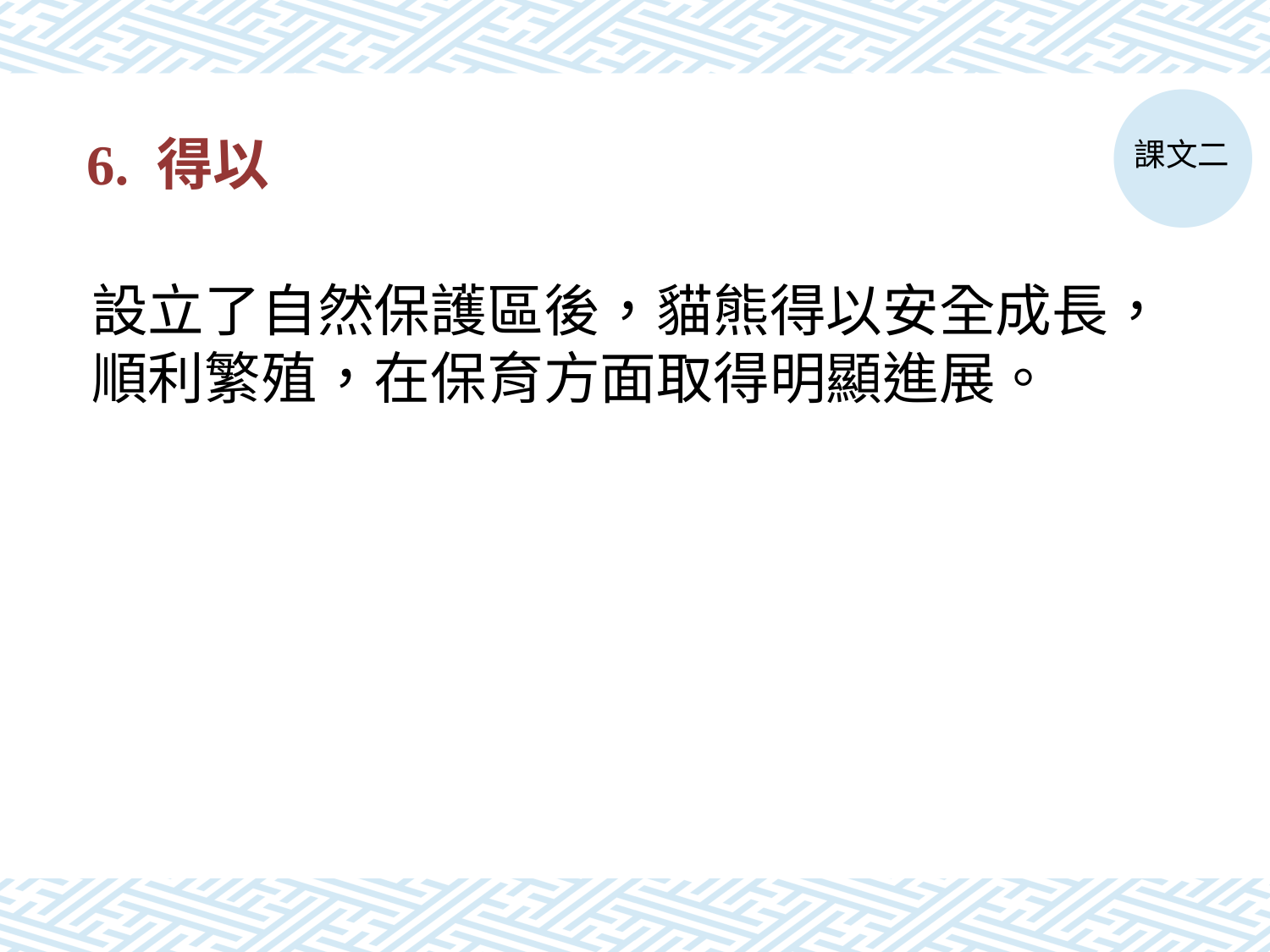

課文二
# 6. 得以
設立了自然保護區後，貓熊得以安全成長，順利繁殖，在保育方面取得明顯進展。